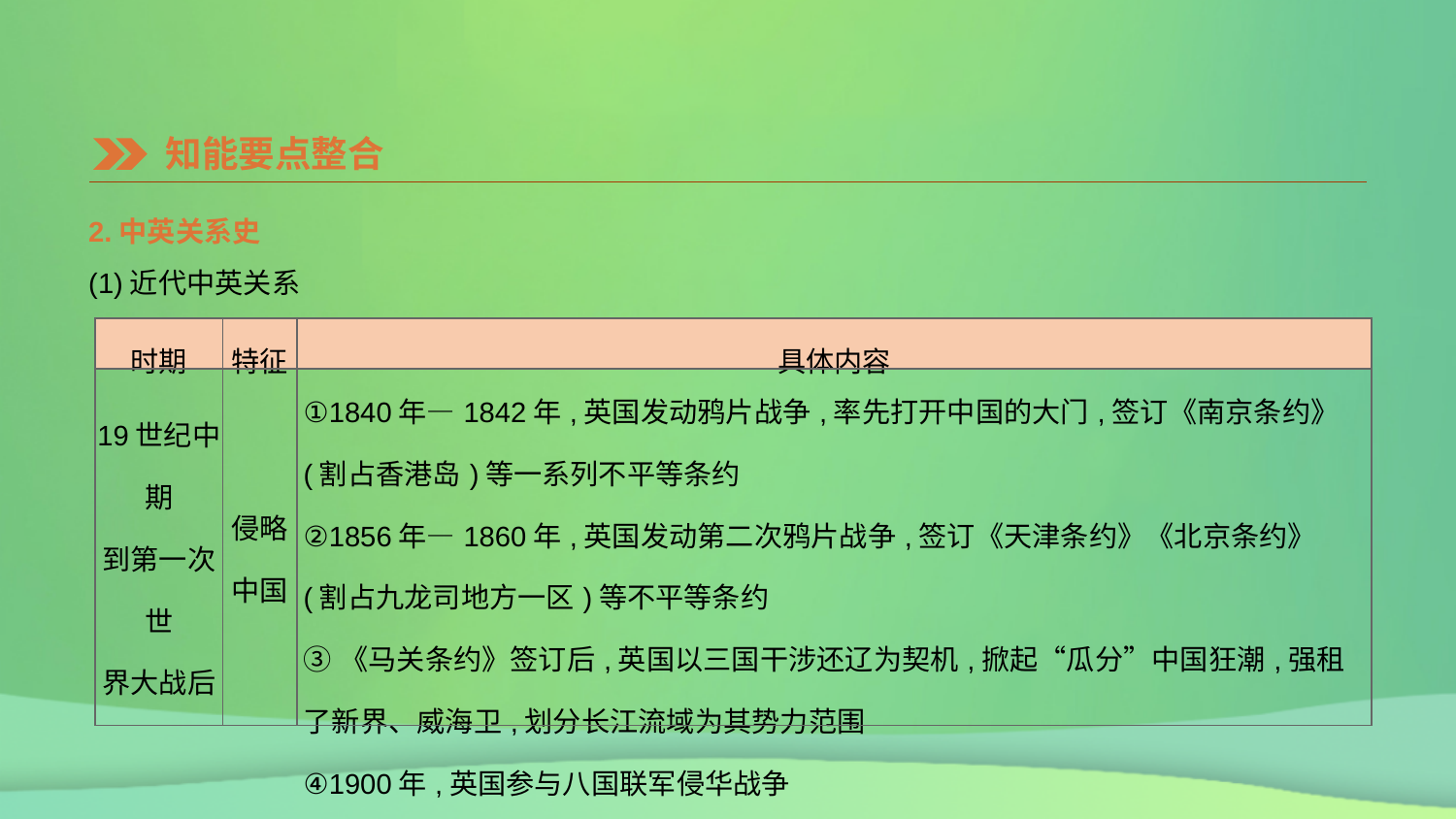

知能要点整合

2.中英关系史
(1)近代中英关系
| 时期 | 特征 | 具体内容 |
| --- | --- | --- |
| 19世纪中期 到第一次世 界大战后 | 侵略中国 | ①1840年—1842年,英国发动鸦片战争,率先打开中国的大门,签订《南京条约》(割占香港岛)等一系列不平等条约 ②1856年—1860年,英国发动第二次鸦片战争,签订《天津条约》《北京条约》(割占九龙司地方一区)等不平等条约 ③《马关条约》签订后,英国以三国干涉还辽为契机,掀起“瓜分”中国狂潮,强租了新界、威海卫,划分长江流域为其势力范围 ④1900年,英国参与八国联军侵华战争 |